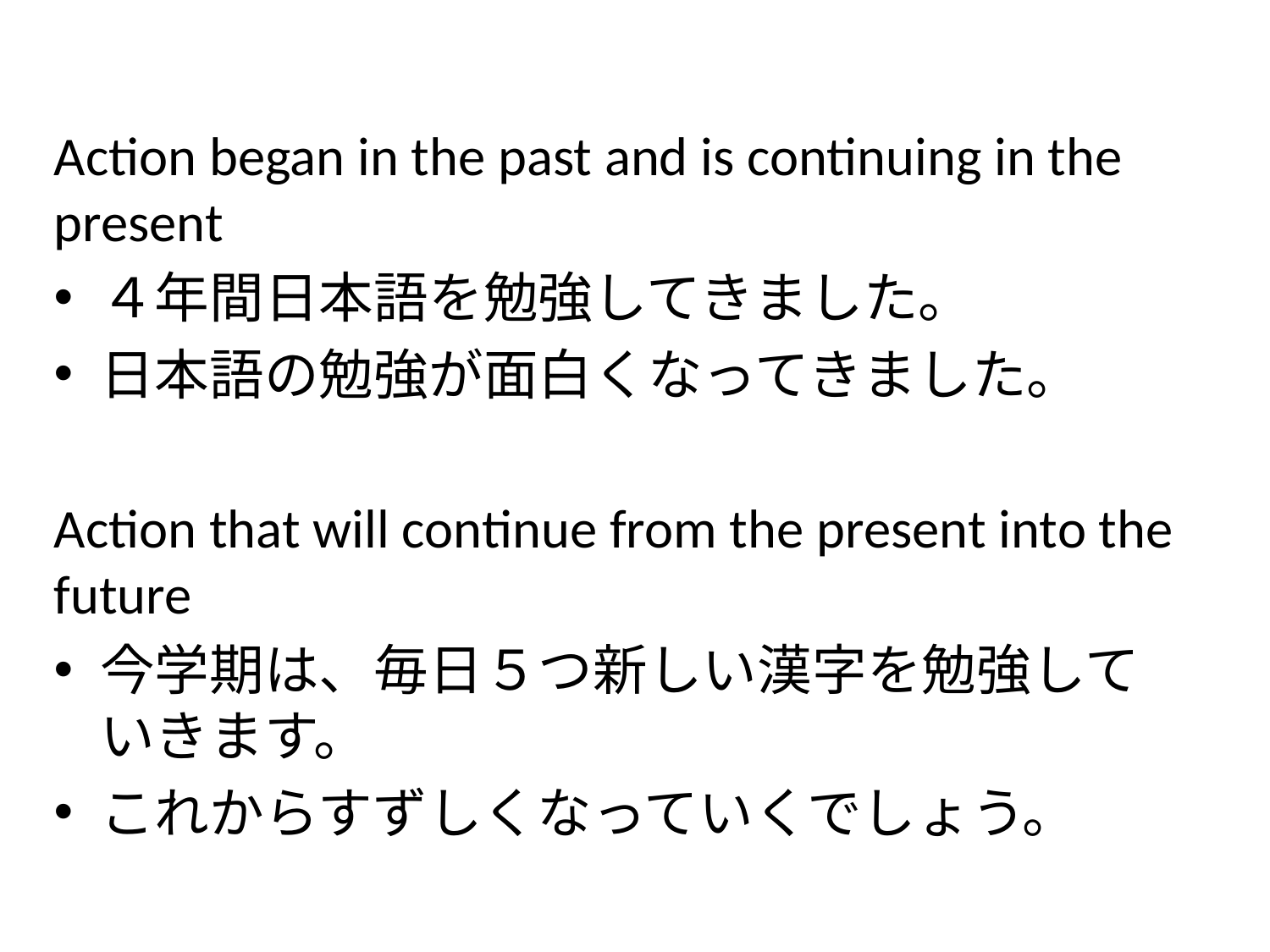

Action began in the past and is continuing in the present
４年間日本語を勉強してきました。
日本語の勉強が面白くなってきました。

Action that will continue from the present into the future
今学期は、毎日５つ新しい漢字を勉強していきます。
これからすずしくなっていくでしょう。